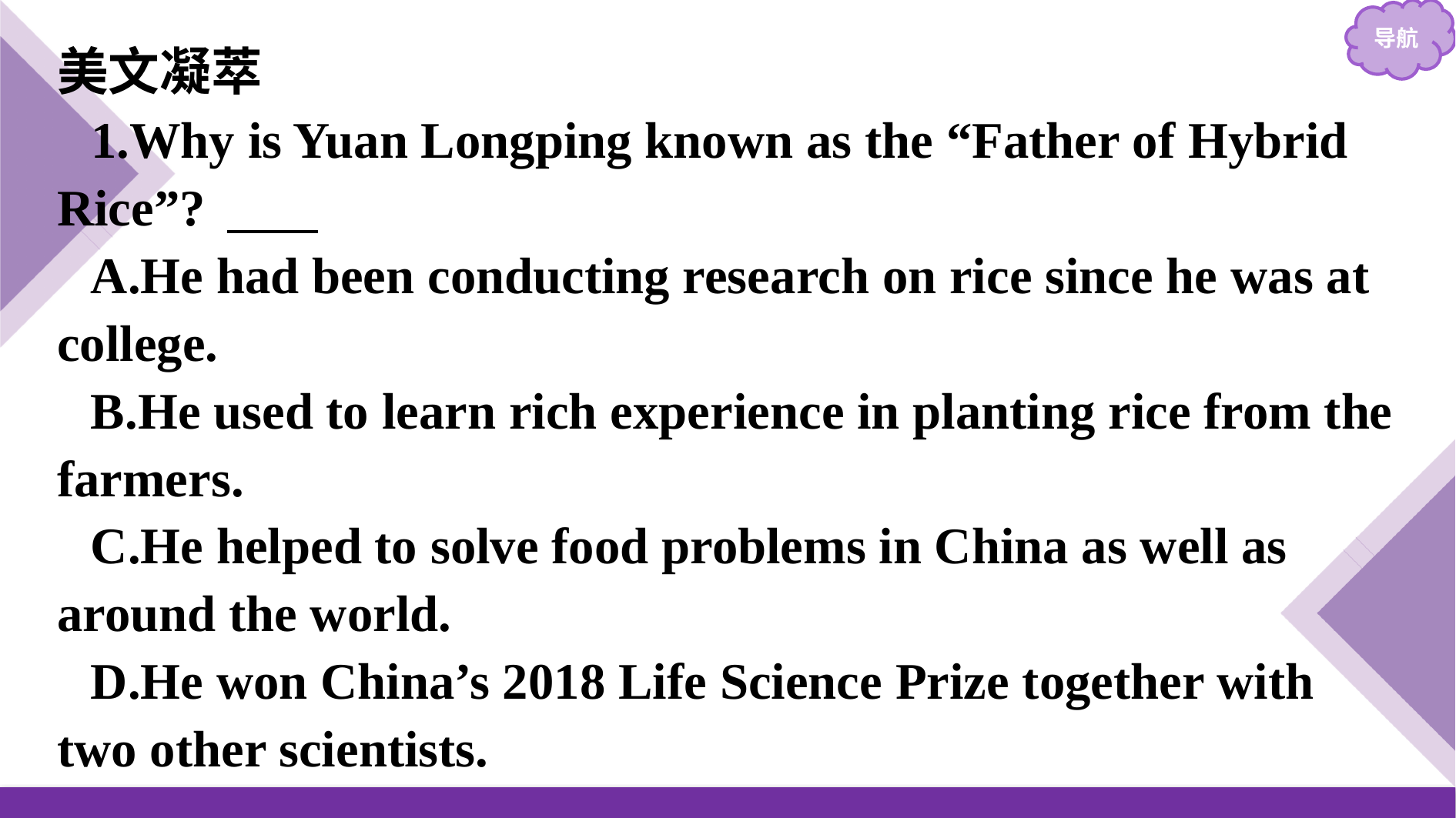

美文凝萃
1.Why is Yuan Longping known as the “Father of Hybrid Rice”?    C
A.He had been conducting research on rice since he was at college.
B.He used to learn rich experience in planting rice from the farmers.
C.He helped to solve food problems in China as well as around the world.
D.He won China’s 2018 Life Science Prize together with two other scientists.